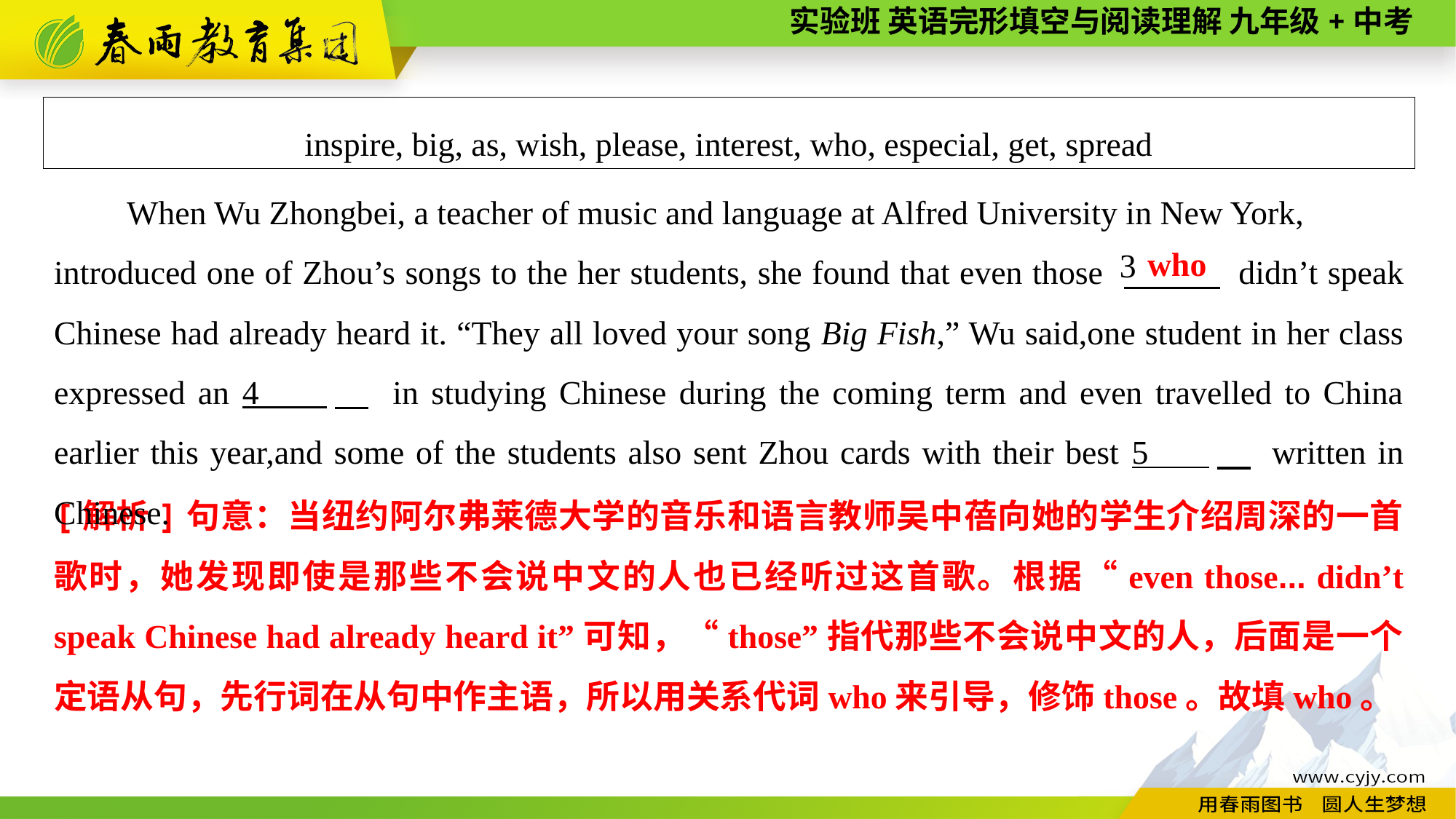

inspire, big, as, wish, please, interest, who, especial, get, spread
When Wu Zhongbei, a teacher of music and language at Alfred University in New York,
introduced one of Zhou’s songs to the her students, she found that even those 　        didn’t speak Chinese had already heard it. “They all loved your song Big Fish,” Wu said,one student in her class expressed an 4     　 in studying Chinese during the coming term and even travelled to China earlier this year,and some of the students also sent Zhou cards with their best 5     　 written in Chinese.
who
3
[解析]句意：当纽约阿尔弗莱德大学的音乐和语言教师吴中蓓向她的学生介绍周深的一首歌时，她发现即使是那些不会说中文的人也已经听过这首歌。根据“even those... didn’t speak Chinese had already heard it”可知，“those”指代那些不会说中文的人，后面是一个定语从句，先行词在从句中作主语，所以用关系代词who来引导，修饰those。故填who。